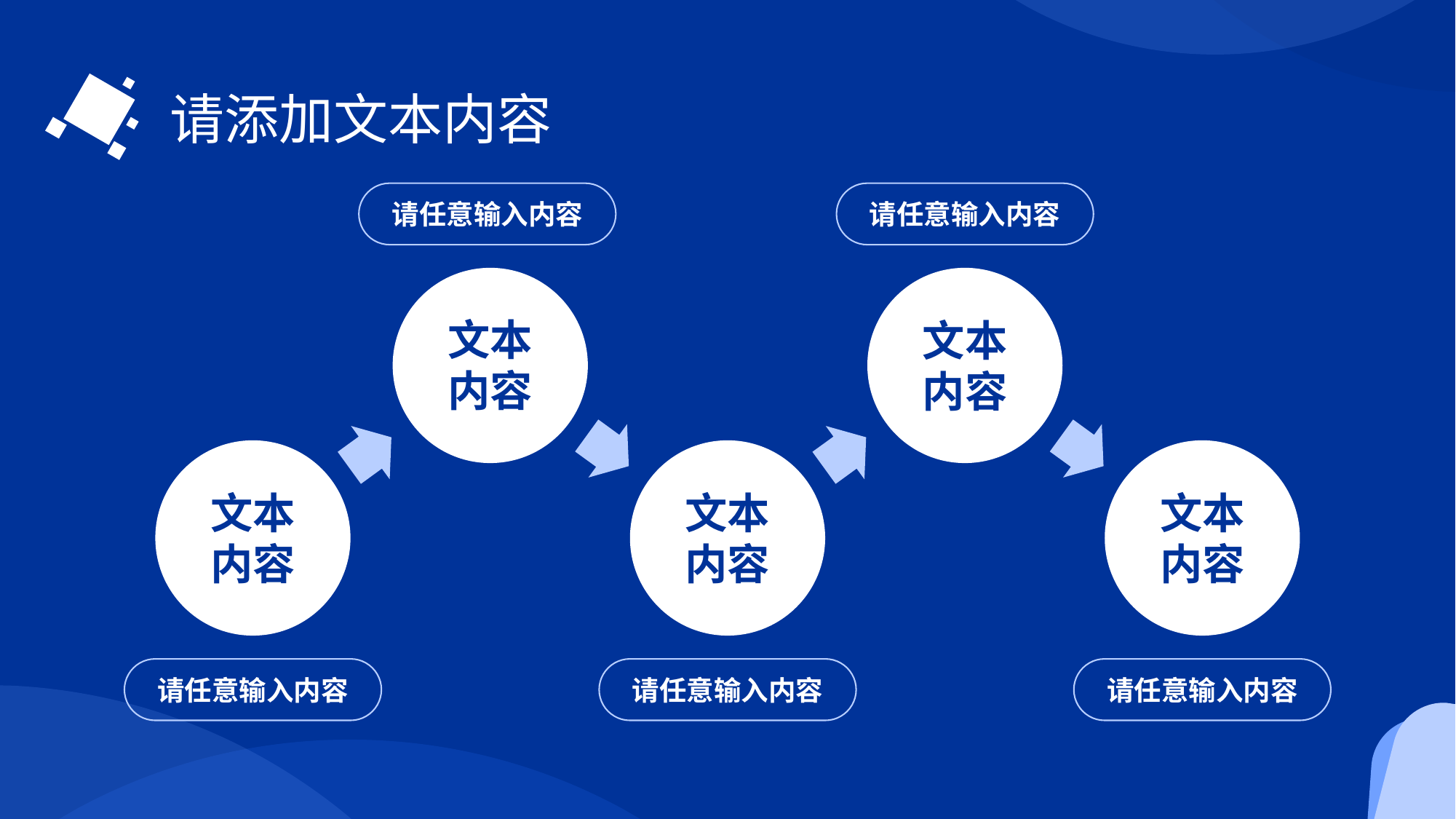

请添加文本内容
请任意输入内容
请任意输入内容

文本
内容
文本
内容

文本
内容
文本
内容
文本
内容
请任意输入内容
请任意输入内容
请任意输入内容